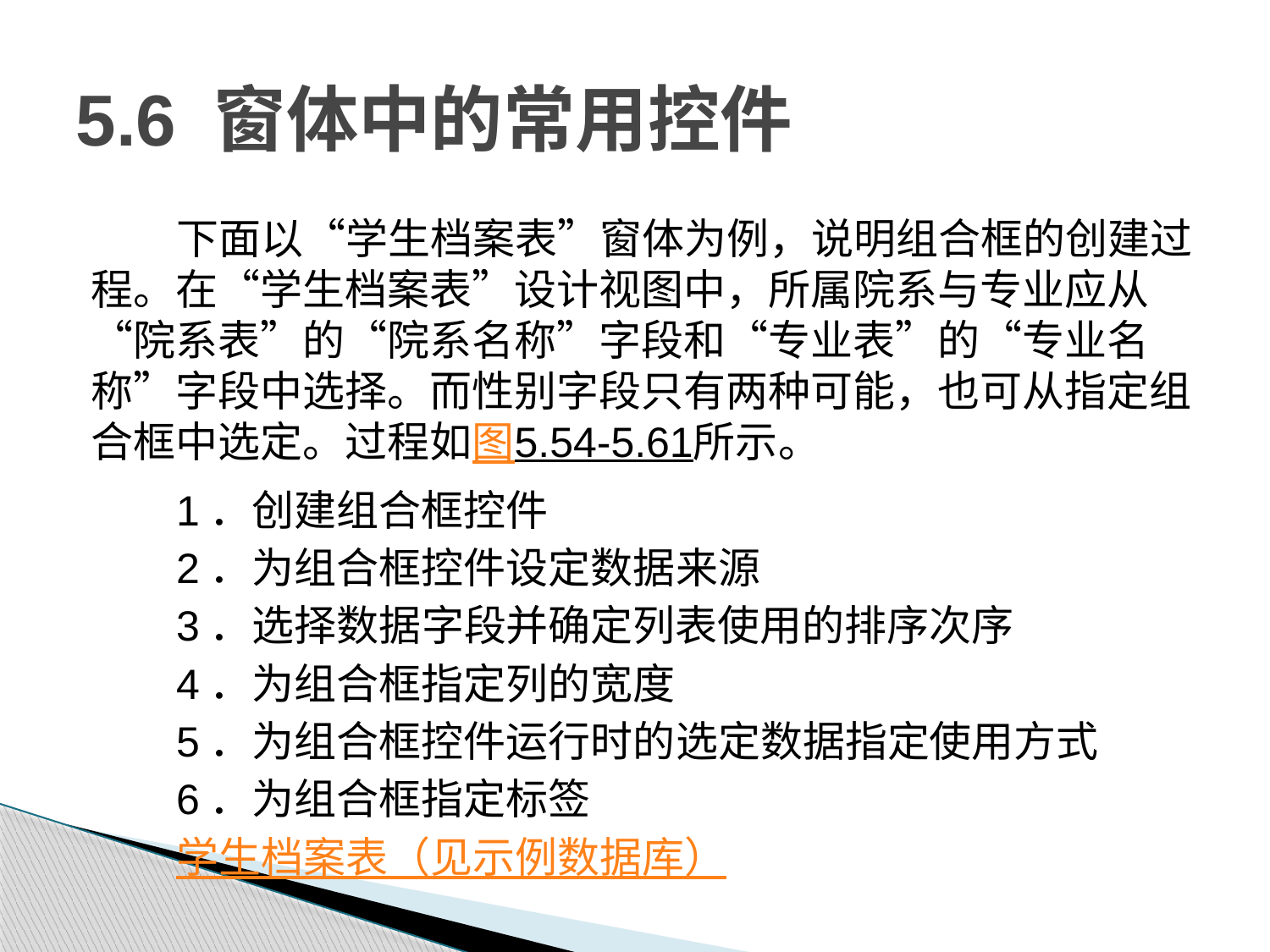

# 5.6 窗体中的常用控件
下面以“学生档案表”窗体为例，说明组合框的创建过程。在“学生档案表”设计视图中，所属院系与专业应从“院系表”的“院系名称”字段和“专业表”的“专业名称”字段中选择。而性别字段只有两种可能，也可从指定组合框中选定。过程如图5.54-5.61所示。
1．创建组合框控件
2．为组合框控件设定数据来源
3．选择数据字段并确定列表使用的排序次序
4．为组合框指定列的宽度
5．为组合框控件运行时的选定数据指定使用方式
6．为组合框指定标签
学生档案表（见示例数据库）